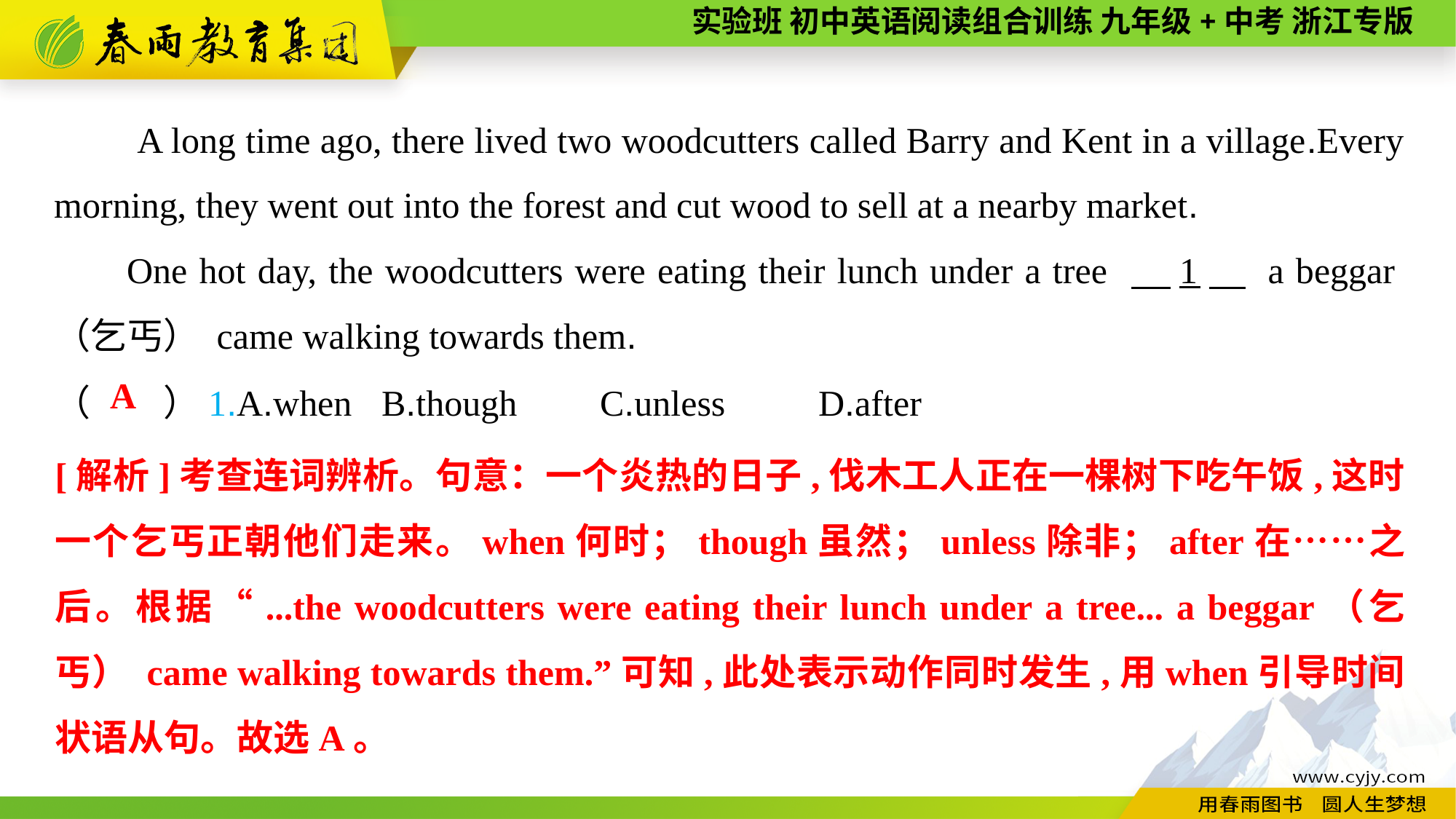

A long time ago, there lived two woodcutters called Barry and Kent in a village.Every morning, they went out into the forest and cut wood to sell at a nearby market.
One hot day, the woodcutters were eating their lunch under a tree 　1　 a beggar（乞丐） came walking towards them.
（　　）1.A.when	B.though	C.unless	D.after
A
[解析]考查连词辨析。句意：一个炎热的日子,伐木工人正在一棵树下吃午饭,这时一个乞丐正朝他们走来。when何时；though虽然；unless除非；after在……之后。根据“...the woodcutters were eating their lunch under a tree... a beggar（乞丐） came walking towards them.”可知,此处表示动作同时发生,用when引导时间状语从句。故选A。